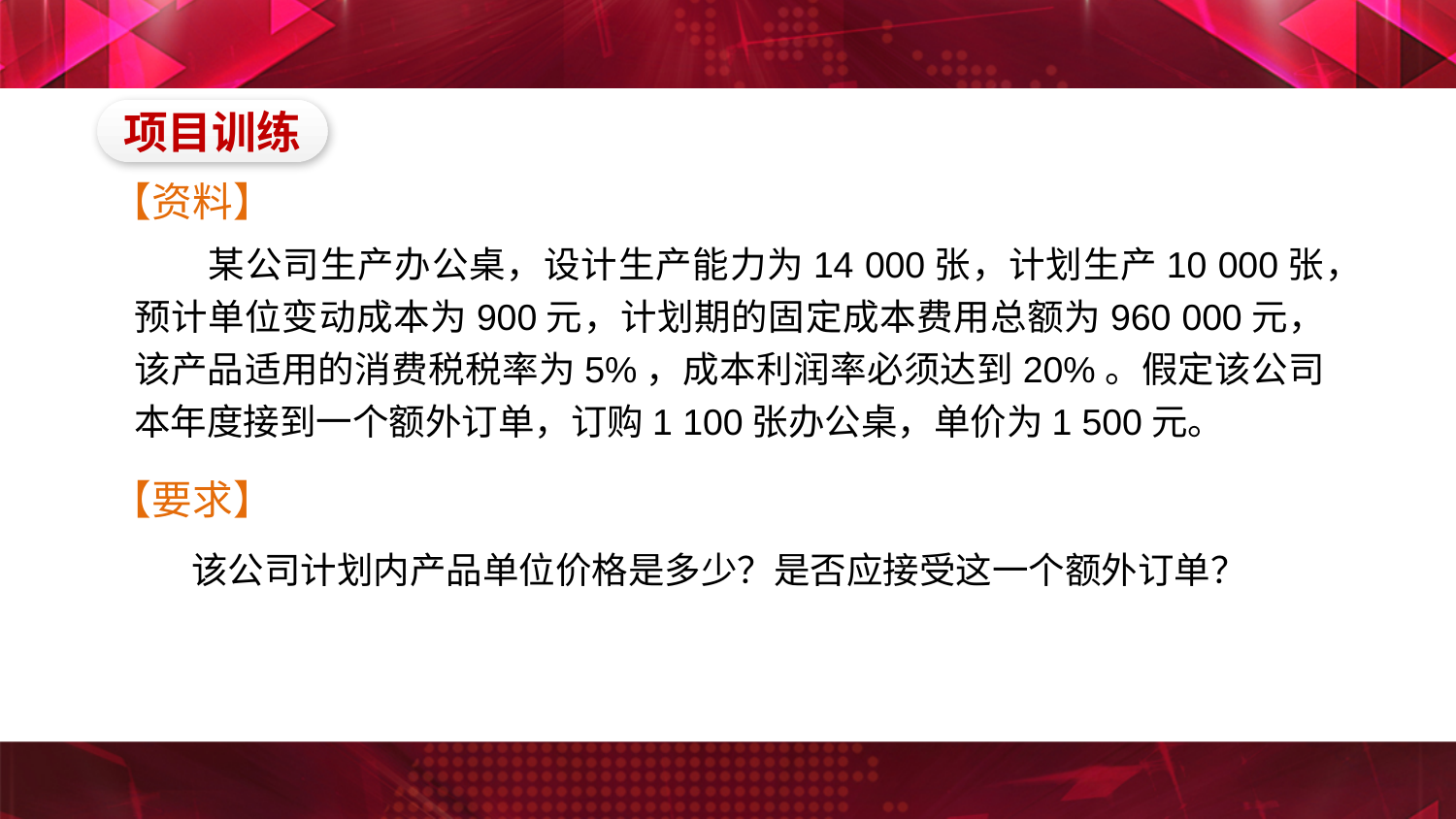

项目训练
【资料】
　　某公司生产办公桌，设计生产能力为14 000张，计划生产10 000张，预计单位变动成本为900元，计划期的固定成本费用总额为960 000元，该产品适用的消费税税率为5%，成本利润率必须达到20%。假定该公司本年度接到一个额外订单，订购1 100张办公桌，单价为1 500元。
【要求】
　　该公司计划内产品单位价格是多少？是否应接受这一个额外订单？